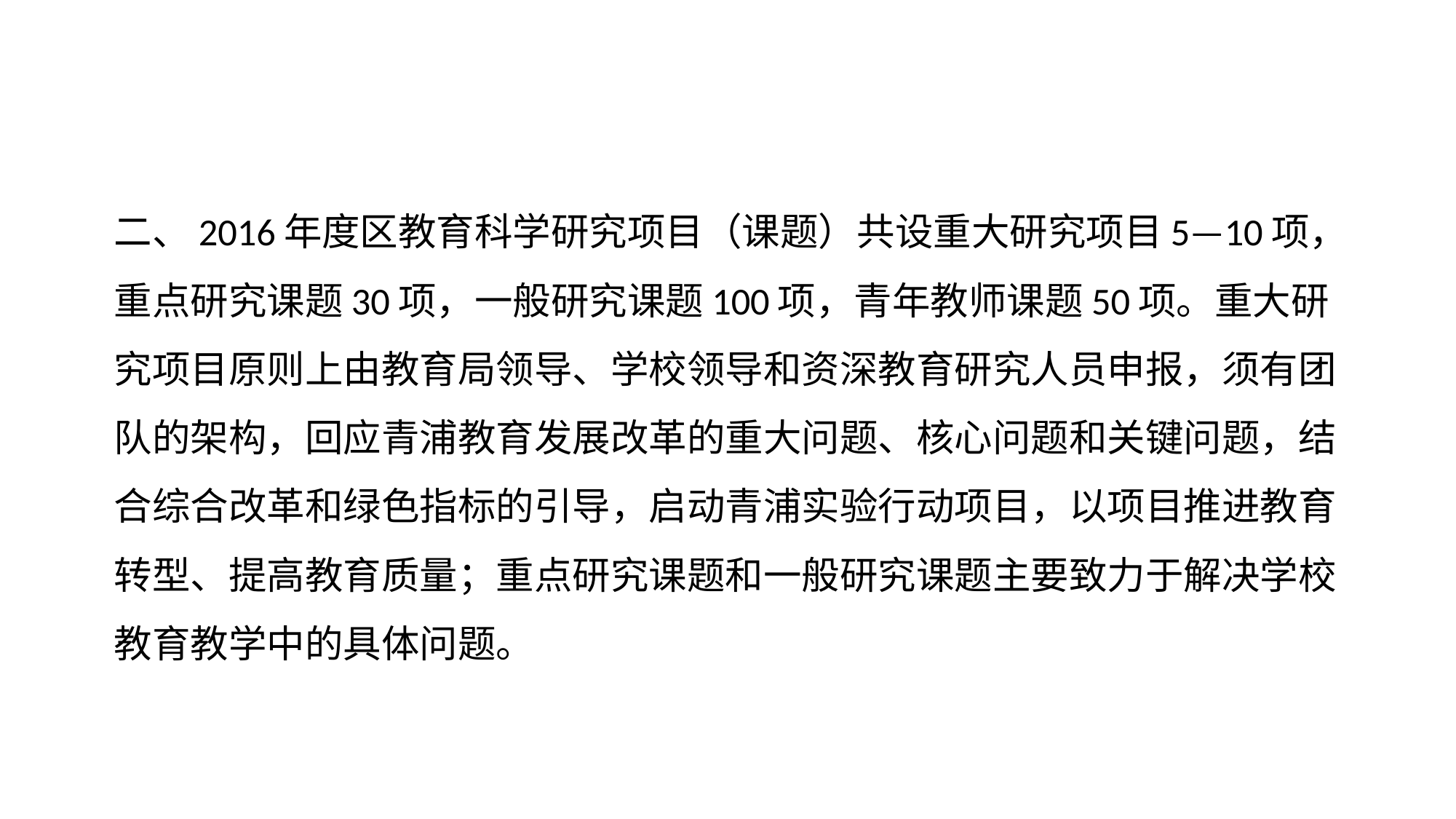

二、2016年度区教育科学研究项目（课题）共设重大研究项目5—10项，重点研究课题30项，一般研究课题100项，青年教师课题50项。重大研究项目原则上由教育局领导、学校领导和资深教育研究人员申报，须有团队的架构，回应青浦教育发展改革的重大问题、核心问题和关键问题，结合综合改革和绿色指标的引导，启动青浦实验行动项目，以项目推进教育转型、提高教育质量；重点研究课题和一般研究课题主要致力于解决学校教育教学中的具体问题。